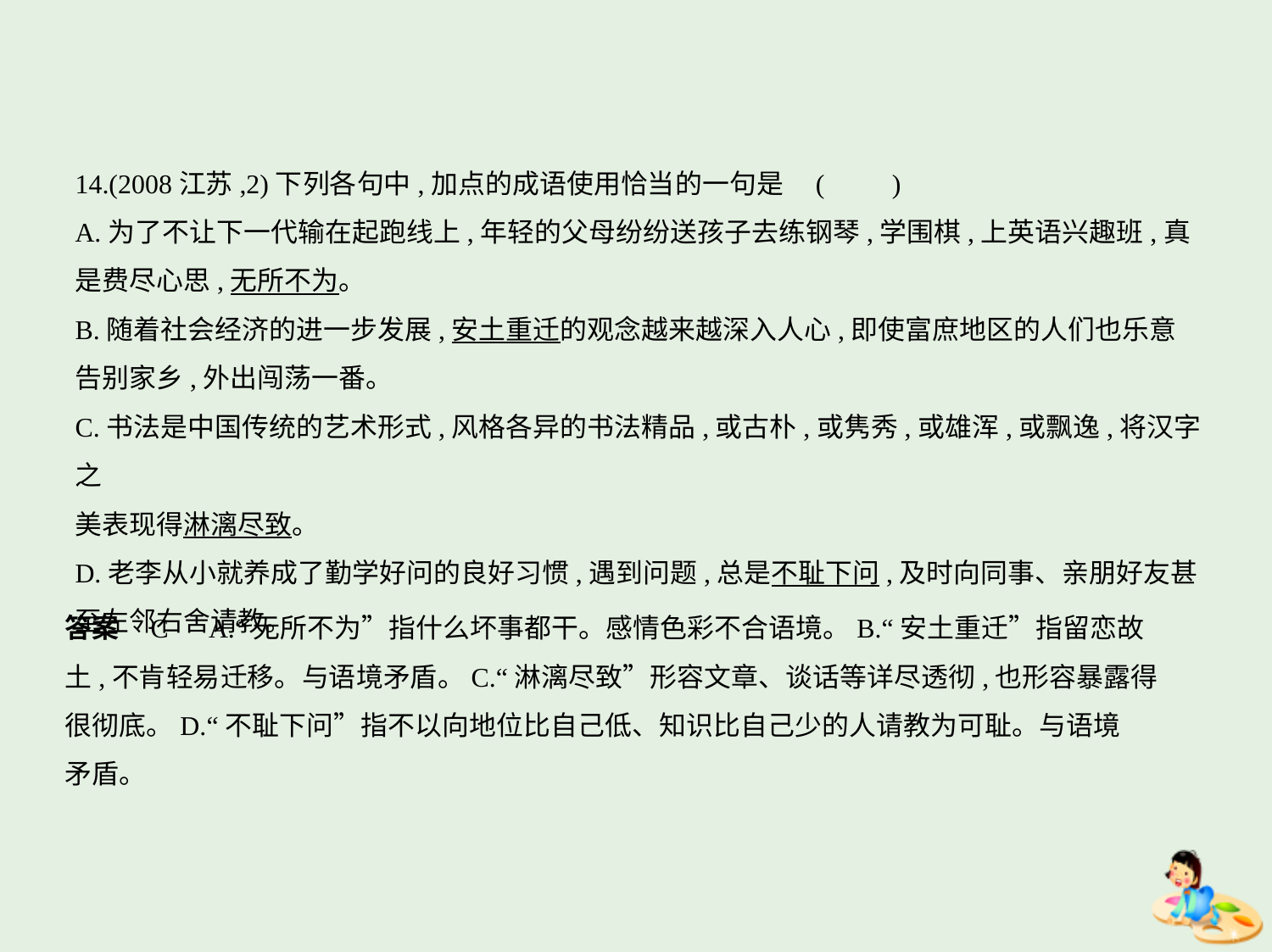

14.(2008江苏,2)下列各句中,加点的成语使用恰当的一句是 (　　)
A.为了不让下一代输在起跑线上,年轻的父母纷纷送孩子去练钢琴,学围棋,上英语兴趣班,真
是费尽心思,无所不为。
B.随着社会经济的进一步发展,安土重迁的观念越来越深入人心,即使富庶地区的人们也乐意
告别家乡,外出闯荡一番。
C.书法是中国传统的艺术形式,风格各异的书法精品,或古朴,或隽秀,或雄浑,或飘逸,将汉字之
美表现得淋漓尽致。
D.老李从小就养成了勤学好问的良好习惯,遇到问题,总是不耻下问,及时向同事、亲朋好友甚
至左邻右舍请教。
答案    C　A.“无所不为”指什么坏事都干。感情色彩不合语境。B.“安土重迁”指留恋故
土,不肯轻易迁移。与语境矛盾。C.“淋漓尽致”形容文章、谈话等详尽透彻,也形容暴露得
很彻底。D.“不耻下问”指不以向地位比自己低、知识比自己少的人请教为可耻。与语境
矛盾。